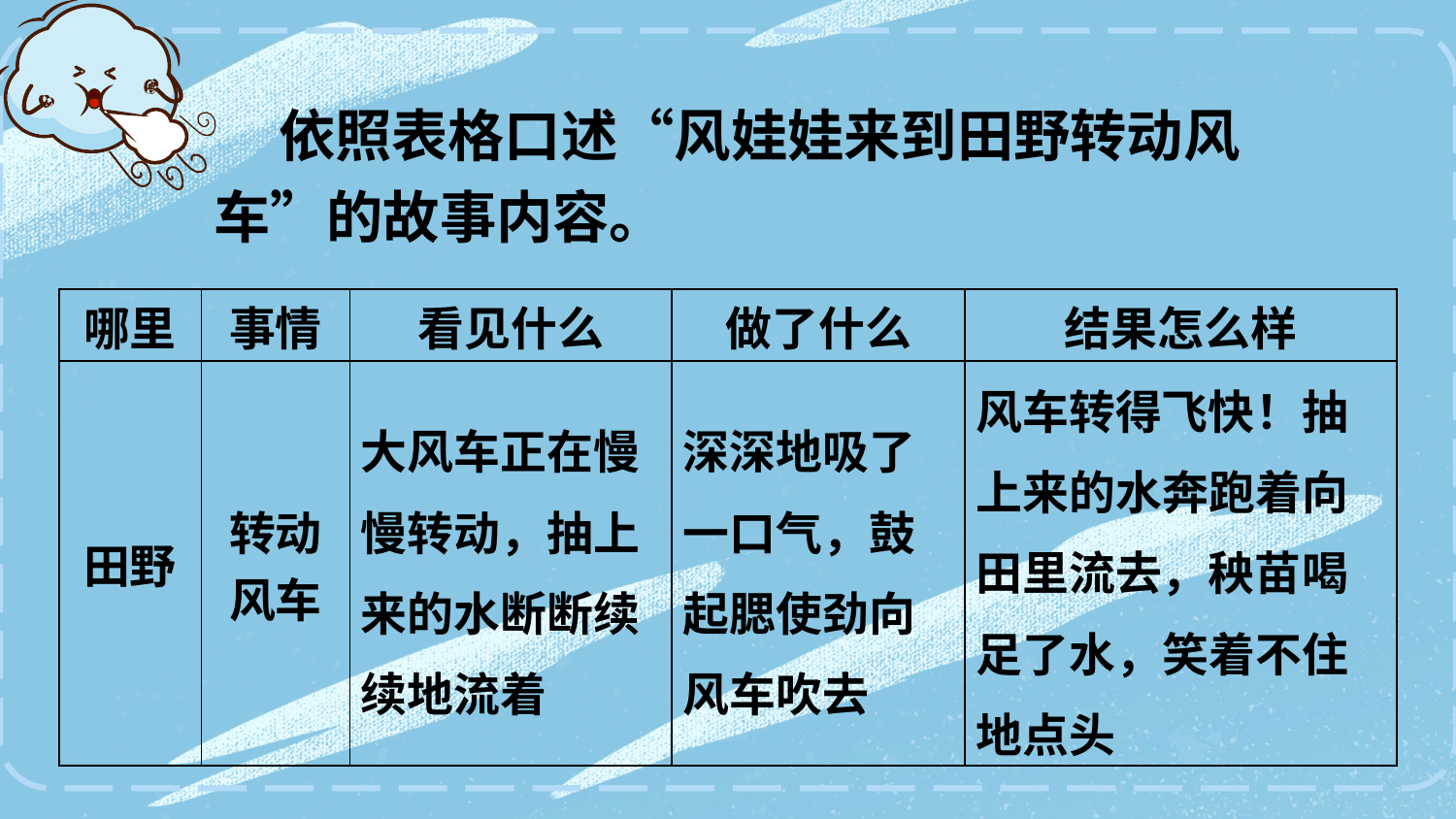

依照表格口述“风娃娃来到田野转动风车”的故事内容。
| 哪里 | 事情 | 看见什么 | 做了什么 | 结果怎么样 |
| --- | --- | --- | --- | --- |
| 田野 | 转动风车 | 大风车正在慢慢转动，抽上来的水断断续续地流着 | 深深地吸了一口气，鼓起腮使劲向风车吹去 | 风车转得飞快！抽上来的水奔跑着向田里流去，秧苗喝足了水，笑着不住地点头 |